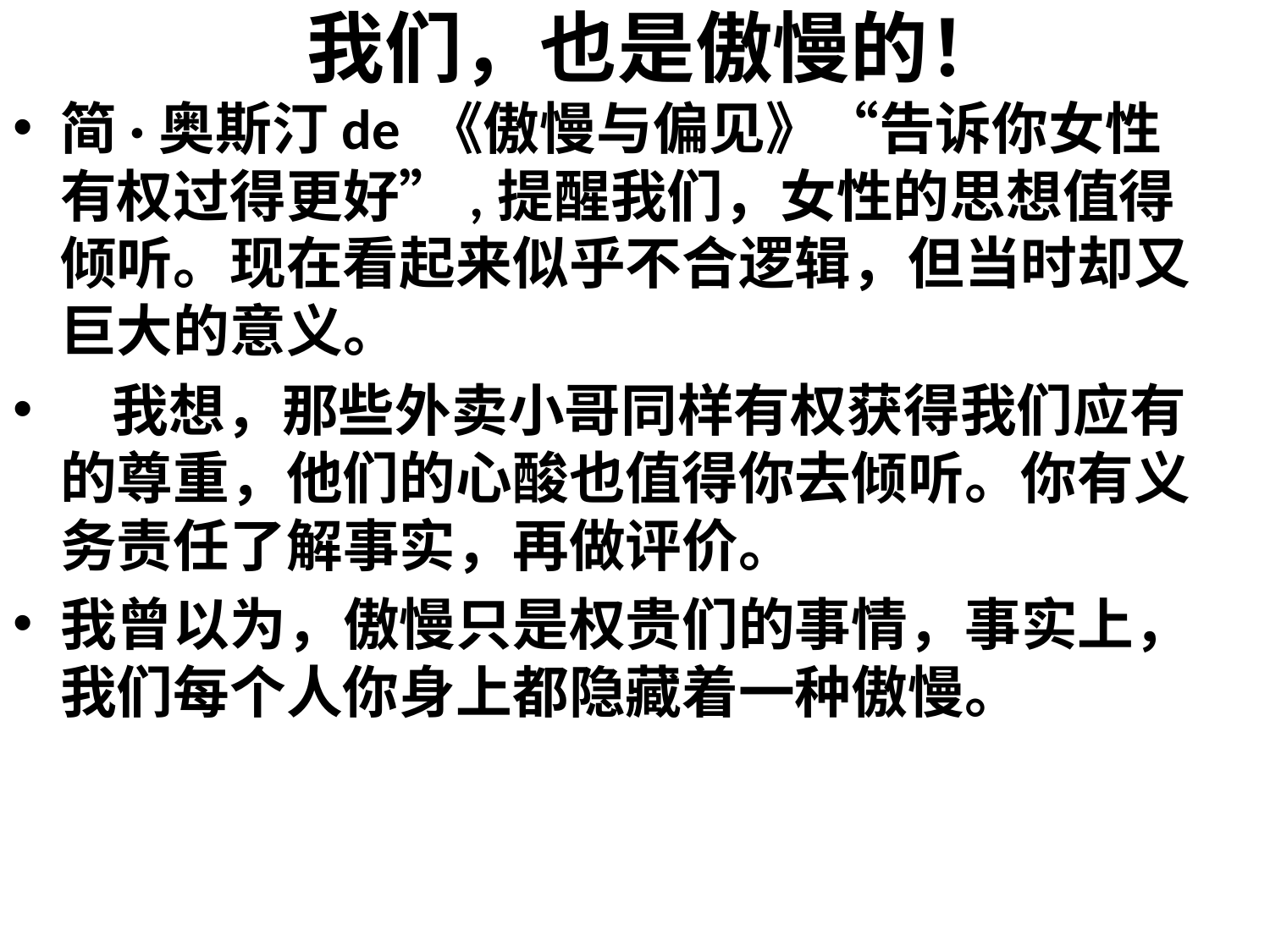

# 我们，也是傲慢的！
简·奥斯汀de 《傲慢与偏见》“告诉你女性有权过得更好”,提醒我们，女性的思想值得倾听。现在看起来似乎不合逻辑，但当时却又巨大的意义。
   我想，那些外卖小哥同样有权获得我们应有的尊重，他们的心酸也值得你去倾听。你有义务责任了解事实，再做评价。
我曾以为，傲慢只是权贵们的事情，事实上，我们每个人你身上都隐藏着一种傲慢。